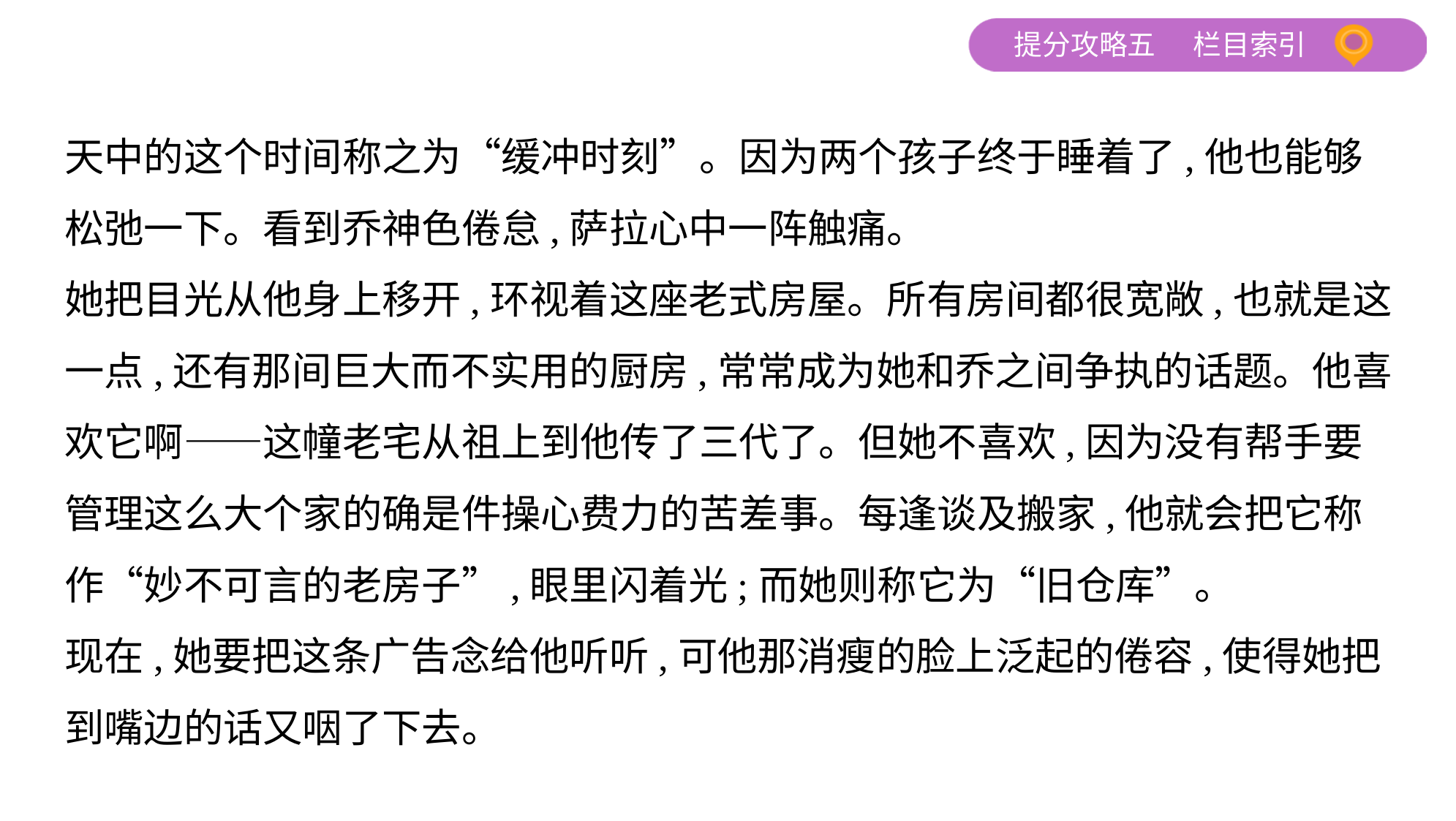

天中的这个时间称之为“缓冲时刻”。因为两个孩子终于睡着了,他也能够
松弛一下。看到乔神色倦怠,萨拉心中一阵触痛。
她把目光从他身上移开,环视着这座老式房屋。所有房间都很宽敞,也就是这
一点,还有那间巨大而不实用的厨房,常常成为她和乔之间争执的话题。他喜
欢它啊——这幢老宅从祖上到他传了三代了。但她不喜欢,因为没有帮手要
管理这么大个家的确是件操心费力的苦差事。每逢谈及搬家,他就会把它称
作“妙不可言的老房子”,眼里闪着光;而她则称它为“旧仓库”。
现在,她要把这条广告念给他听听,可他那消瘦的脸上泛起的倦容,使得她把
到嘴边的话又咽了下去。